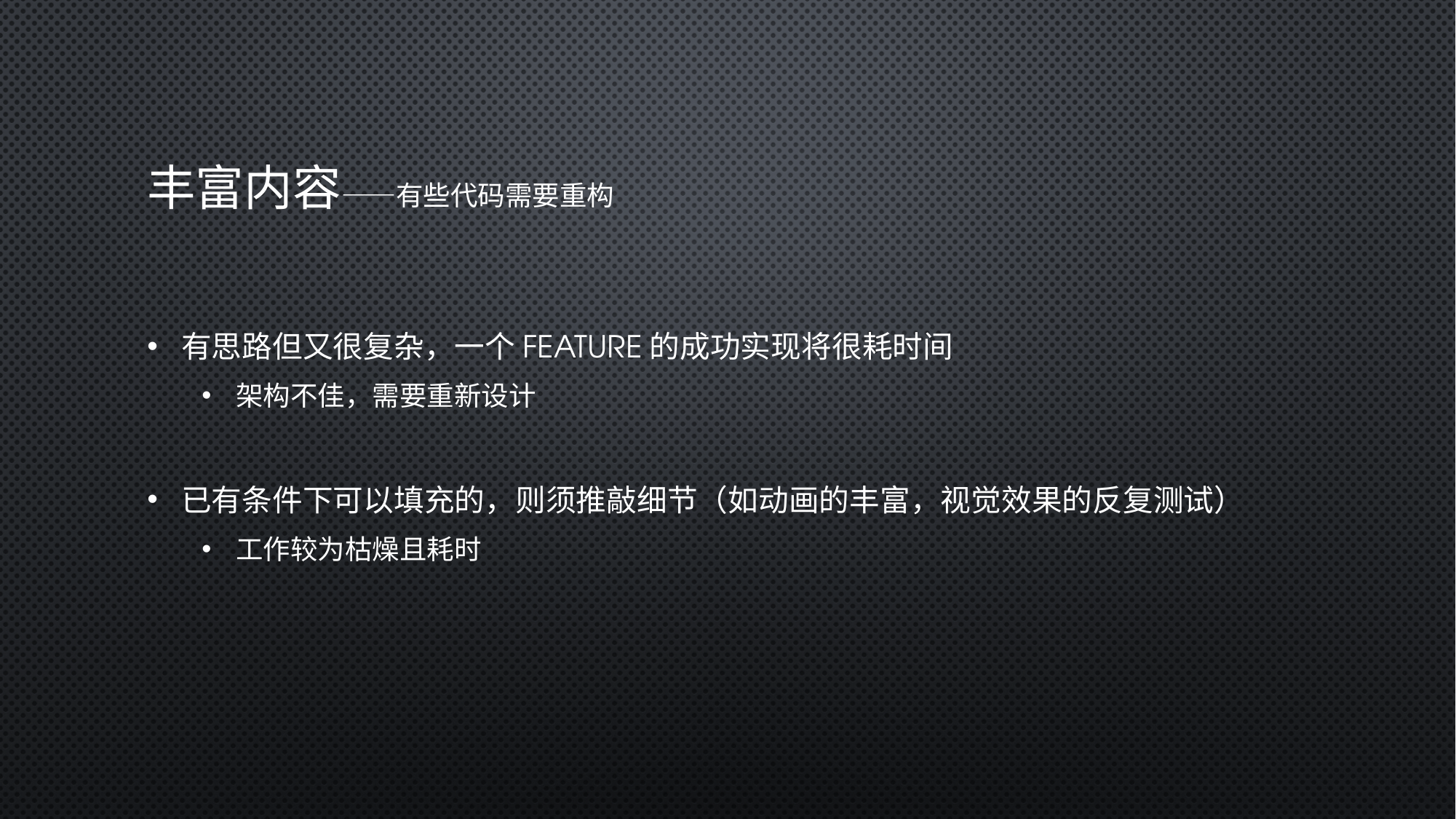

# 丰富内容——有些代码需要重构
有思路但又很复杂，一个Feature的成功实现将很耗时间
架构不佳，需要重新设计

已有条件下可以填充的，则须推敲细节（如动画的丰富，视觉效果的反复测试）
工作较为枯燥且耗时